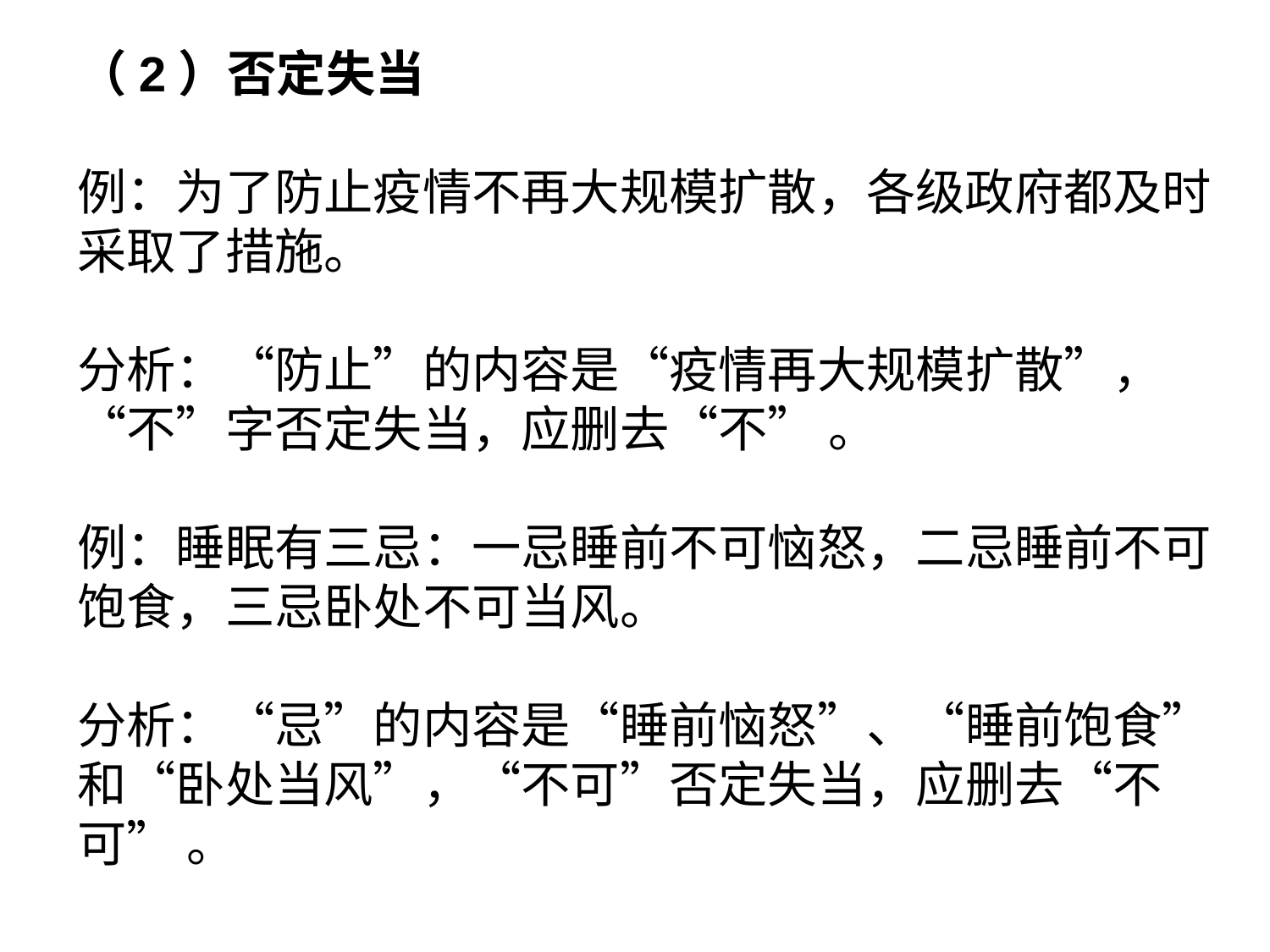

（2）否定失当

例：为了防止疫情不再大规模扩散，各级政府都及时采取了措施。

分析：“防止”的内容是“疫情再大规模扩散”，“不”字否定失当，应删去“不” 。

例：睡眠有三忌：一忌睡前不可恼怒，二忌睡前不可饱食，三忌卧处不可当风。

分析：“忌”的内容是“睡前恼怒”、“睡前饱食”和“卧处当风”，“不可”否定失当，应删去“不可” 。